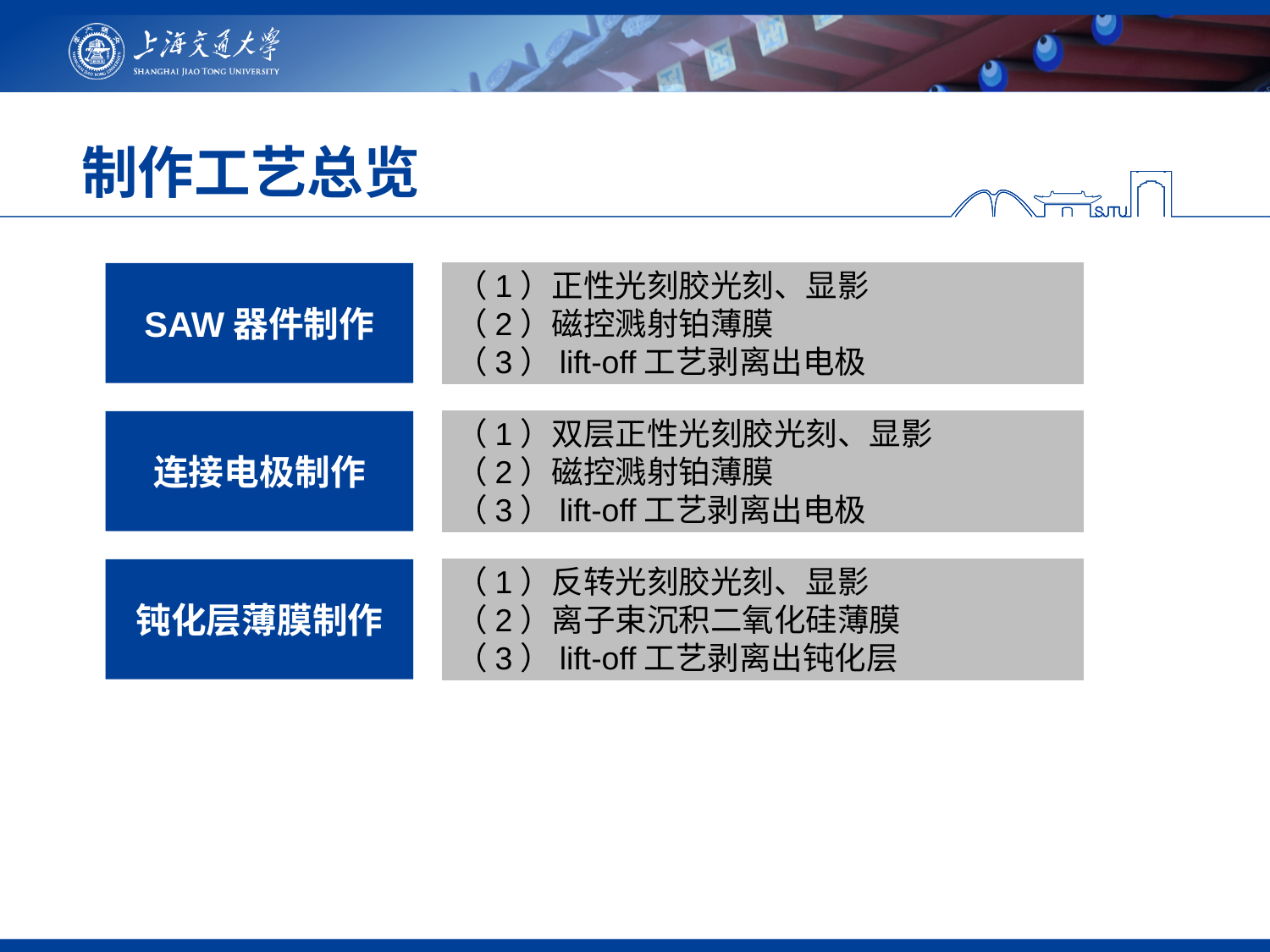

# 制作工艺总览
SAW器件制作
（1）正性光刻胶光刻、显影
（2）磁控溅射铂薄膜
（3）lift-off工艺剥离出电极
（1）双层正性光刻胶光刻、显影
（2）磁控溅射铂薄膜
（3）lift-off工艺剥离出电极
连接电极制作
（1）反转光刻胶光刻、显影
（2）离子束沉积二氧化硅薄膜
（3）lift-off工艺剥离出钝化层
钝化层薄膜制作